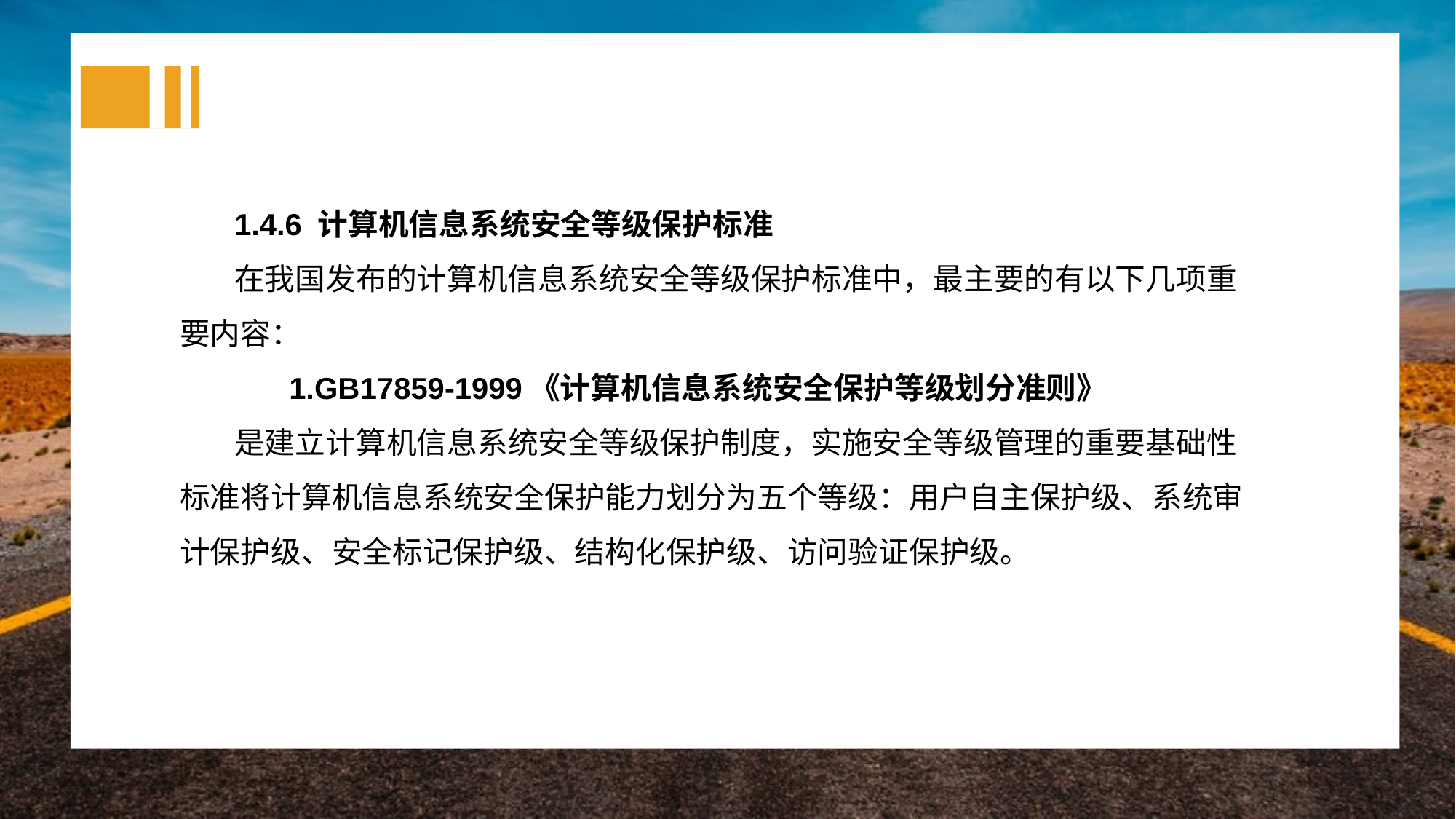

1.4.6 计算机信息系统安全等级保护标准
在我国发布的计算机信息系统安全等级保护标准中，最主要的有以下几项重要内容：
GB17859-1999《计算机信息系统安全保护等级划分准则》
是建立计算机信息系统安全等级保护制度，实施安全等级管理的重要基础性标准将计算机信息系统安全保护能力划分为五个等级：用户自主保护级、系统审计保护级、安全标记保护级、结构化保护级、访问验证保护级。